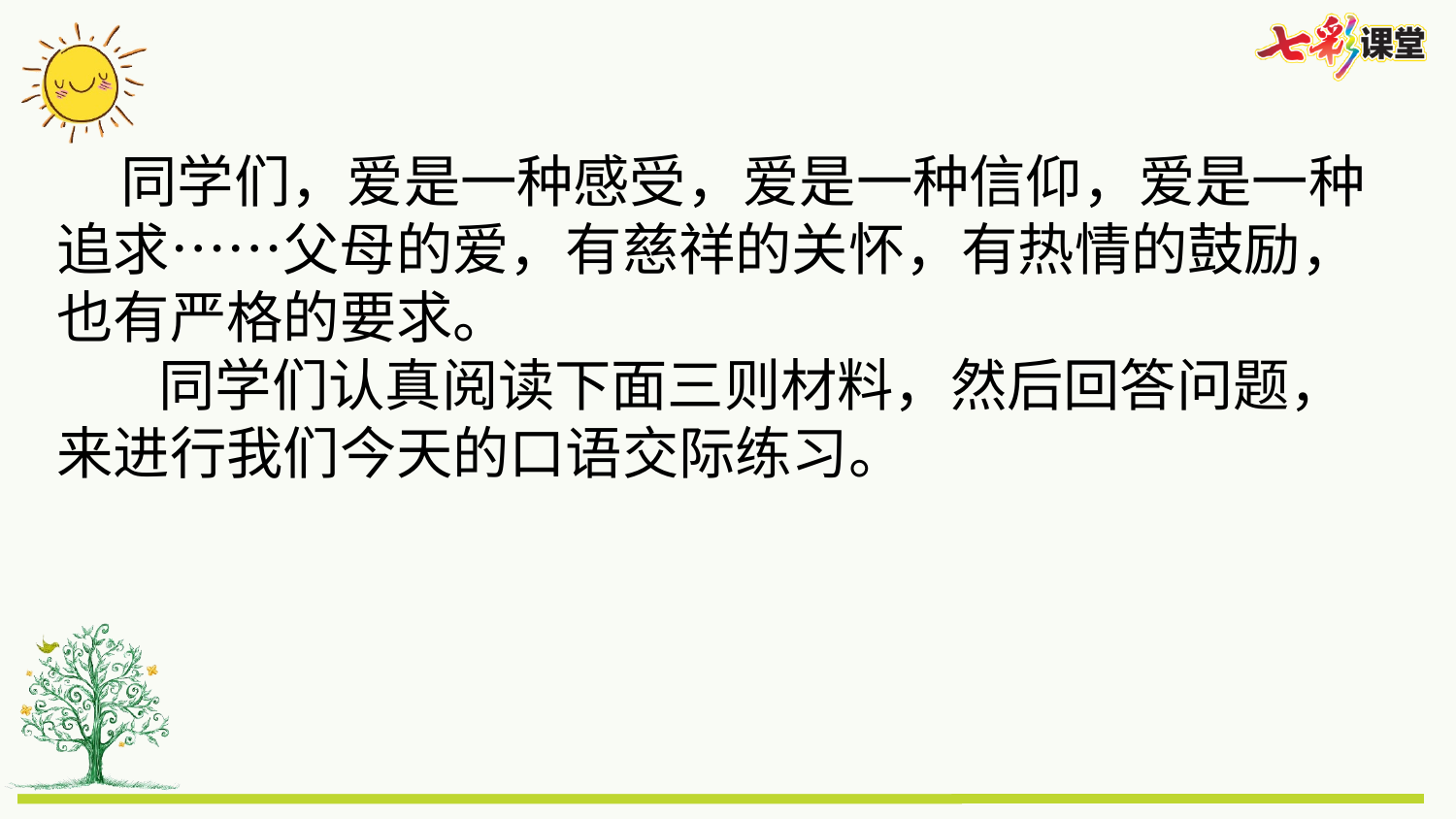

同学们，爱是一种感受，爱是一种信仰，爱是一种追求……父母的爱，有慈祥的关怀，有热情的鼓励，也有严格的要求。
       同学们认真阅读下面三则材料，然后回答问题，来进行我们今天的口语交际练习。